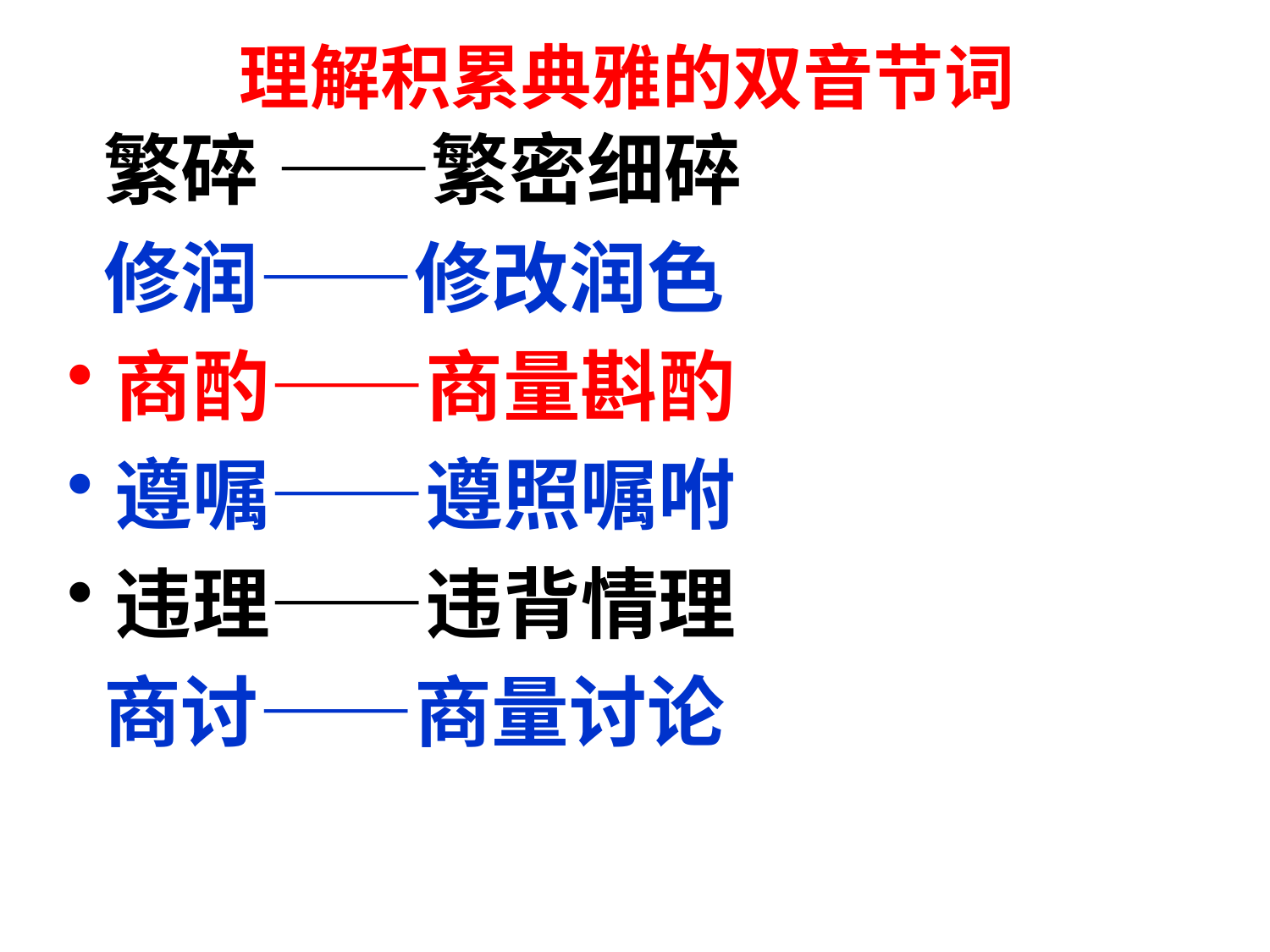

# 理解积累典雅的双音节词
 繁碎 ——繁密细碎
 修润——修改润色
商酌——商量斟酌
遵嘱——遵照嘱咐
违理——违背情理
 商讨——商量讨论